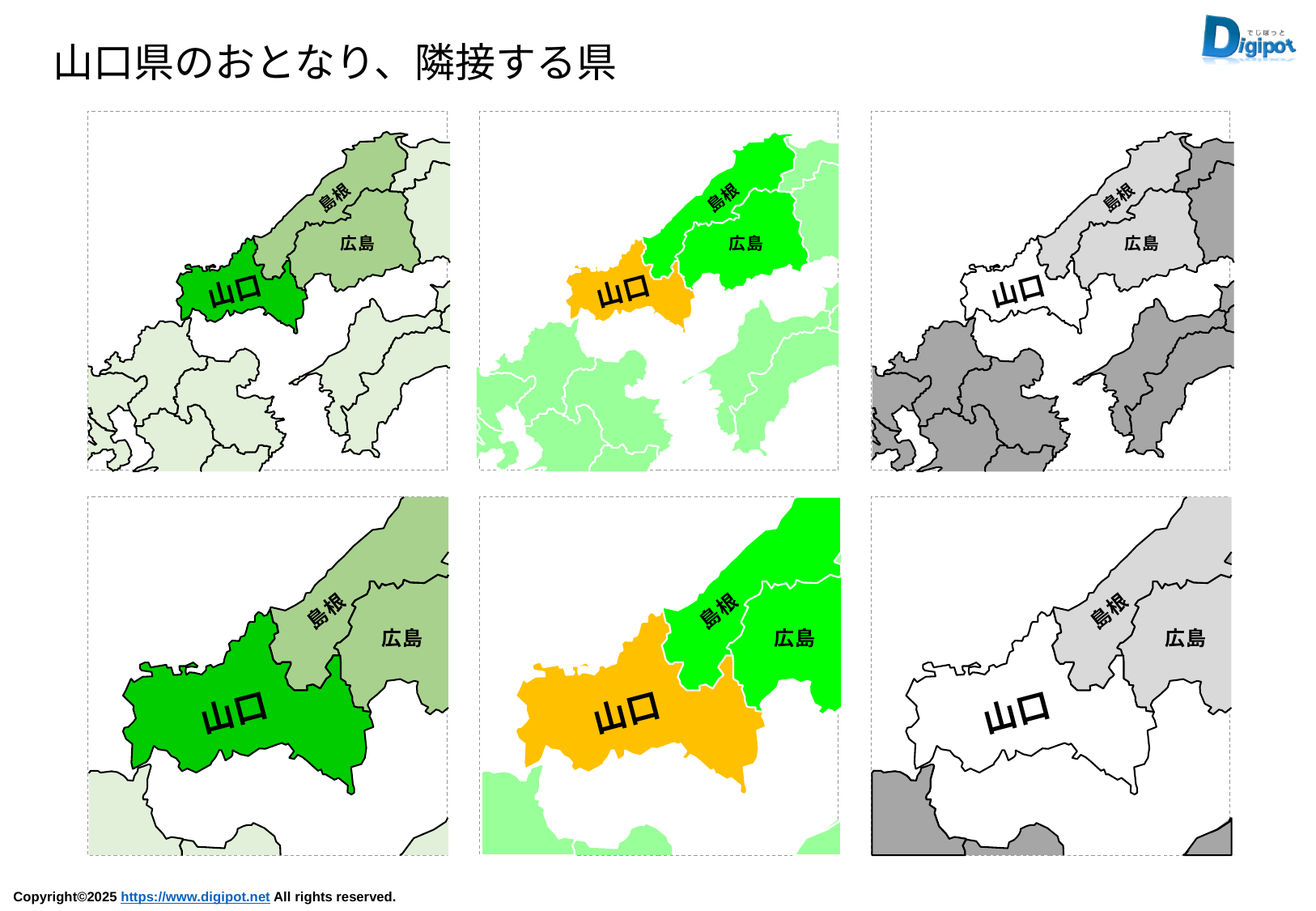

山口県のおとなり、隣接する県

島根
広島
山口

島根
広島
山口

島根
広島
山口

島根
広島
山口

島根
広島
山口

島根
広島
山口